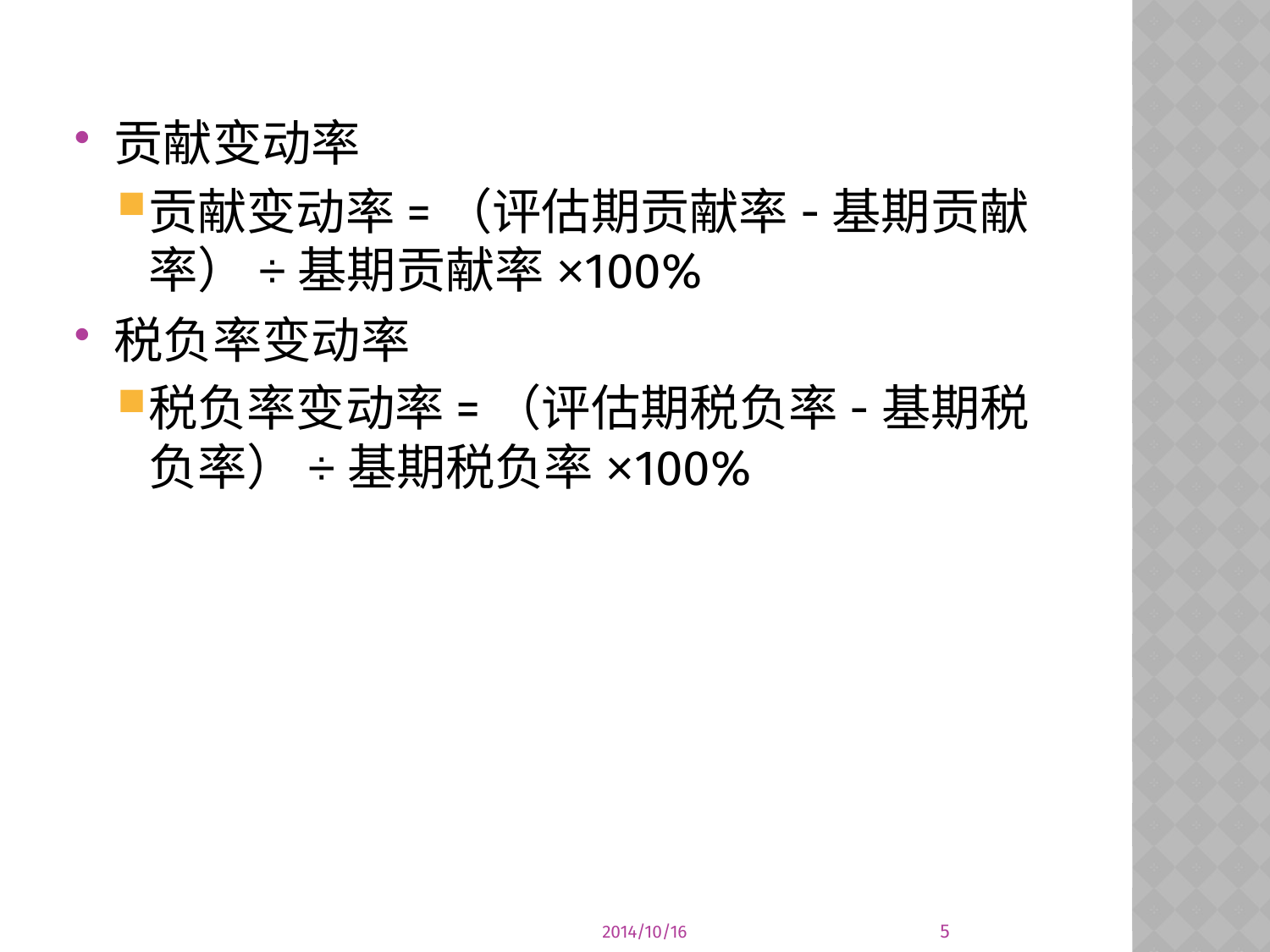

贡献变动率
贡献变动率=（评估期贡献率-基期贡献率）÷基期贡献率×100%
税负率变动率
税负率变动率=（评估期税负率-基期税负率）÷基期税负率×100%

5
2014/10/16